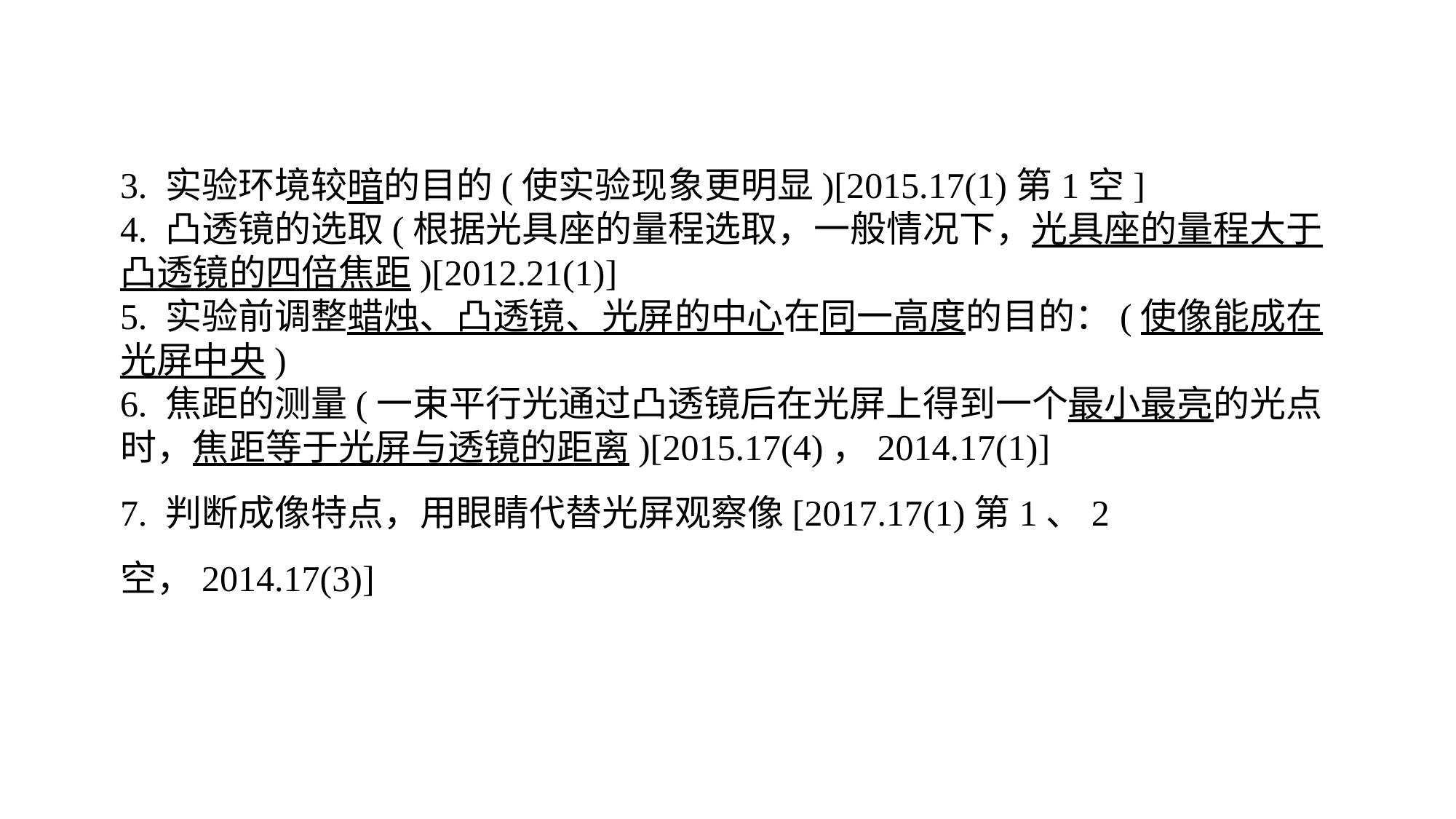

3. 实验环境较暗的目的(使实验现象更明显)[2015.17(1)第1空]4. 凸透镜的选取(根据光具座的量程选取，一般情况下，光具座的量程大于凸透镜的四倍焦距)[2012.21(1)]5. 实验前调整蜡烛、凸透镜、光屏的中心在同一高度的目的：(使像能成在光屏中央)6. 焦距的测量(一束平行光通过凸透镜后在光屏上得到一个最小最亮的光点时，焦距等于光屏与透镜的距离)[2015.17(4)，2014.17(1)]7. 判断成像特点，用眼睛代替光屏观察像[2017.17(1)第1、2空，2014.17(3)]